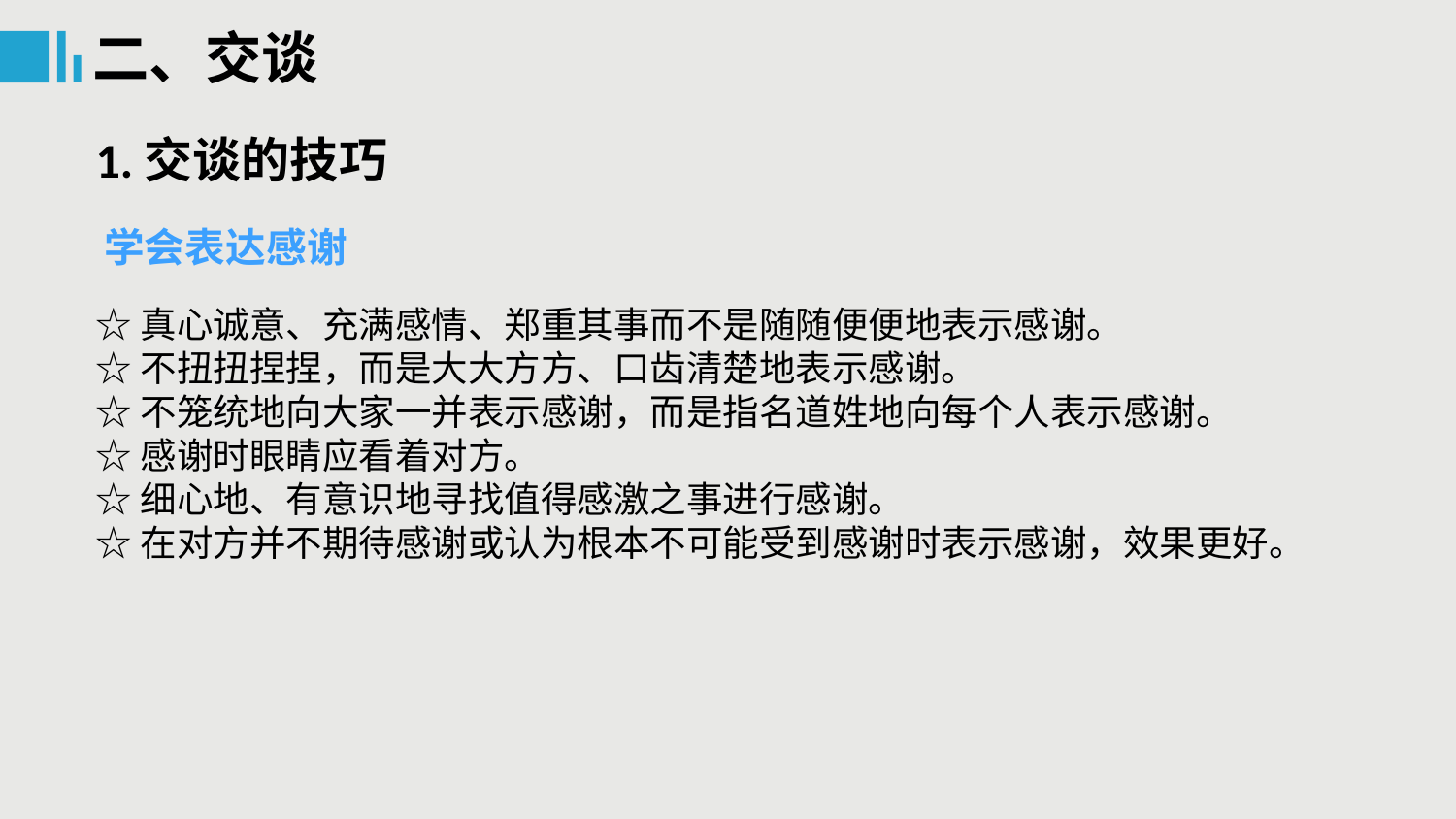

二、交谈

1.交谈的技巧
 学会表达感谢
☆真心诚意、充满感情、郑重其事而不是随随便便地表示感谢。
☆不扭扭捏捏，而是大大方方、口齿清楚地表示感谢。
☆不笼统地向大家一并表示感谢，而是指名道姓地向每个人表示感谢。
☆感谢时眼睛应看着对方。
☆细心地、有意识地寻找值得感激之事进行感谢。
☆在对方并不期待感谢或认为根本不可能受到感谢时表示感谢，效果更好。